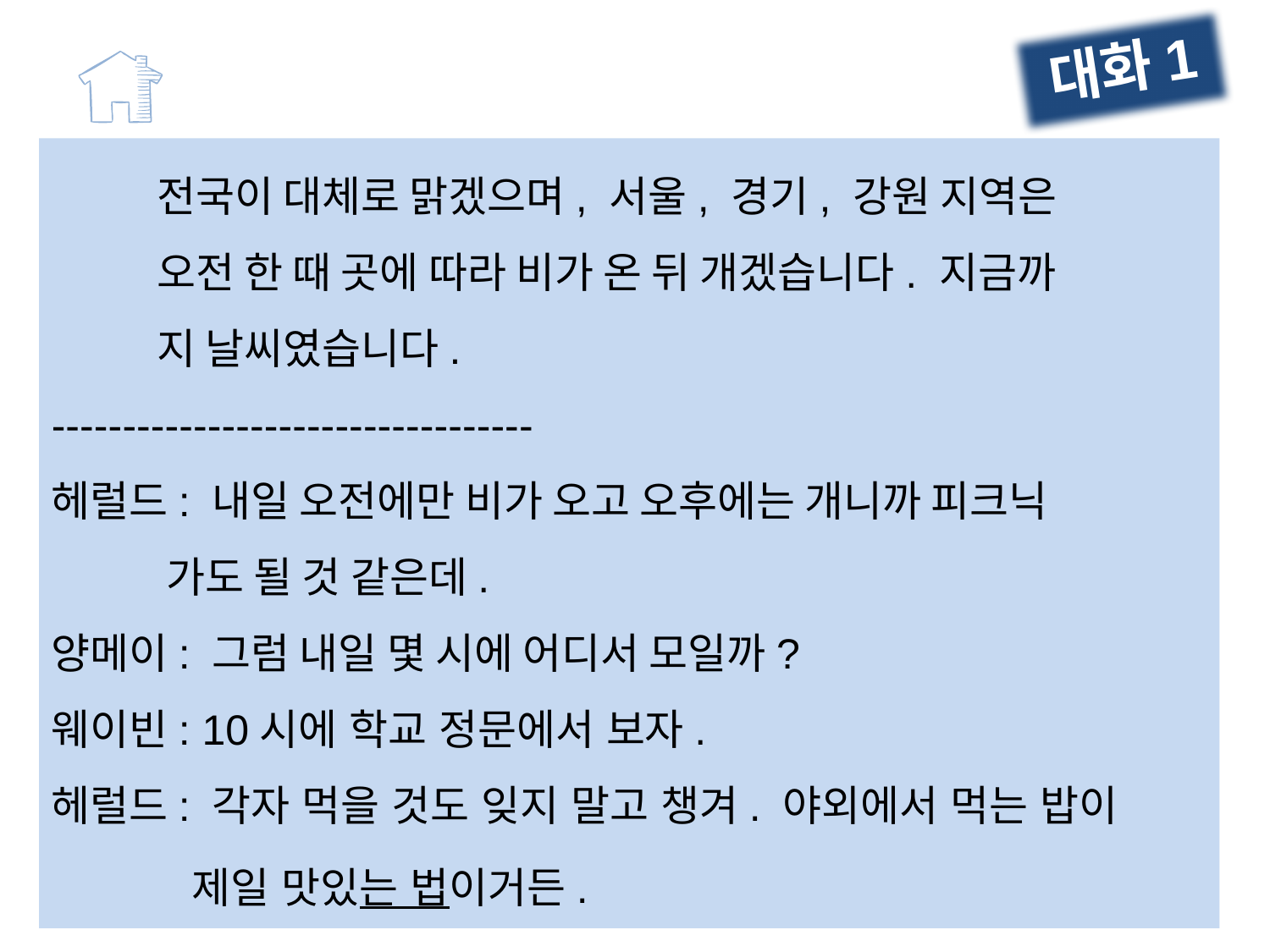

대화1

          전국이 대체로 맑겠으며, 서울, 경기, 강원 지역은
          오전 한 때 곳에 따라 비가 온 뒤 개겠습니다. 지금까
          지 날씨였습니다.
----------------------------------
헤럴드: 내일 오전에만 비가 오고 오후에는 개니까 피크닉
           가도 될 것 같은데.
양메이: 그럼 내일 몇 시에 어디서 모일까?
웨이빈: 10시에 학교 정문에서 보자.
헤럴드: 각자 먹을 것도 잊지 말고 챙겨. 야외에서 먹는 밥이
           제일 맛있는 법이거든.